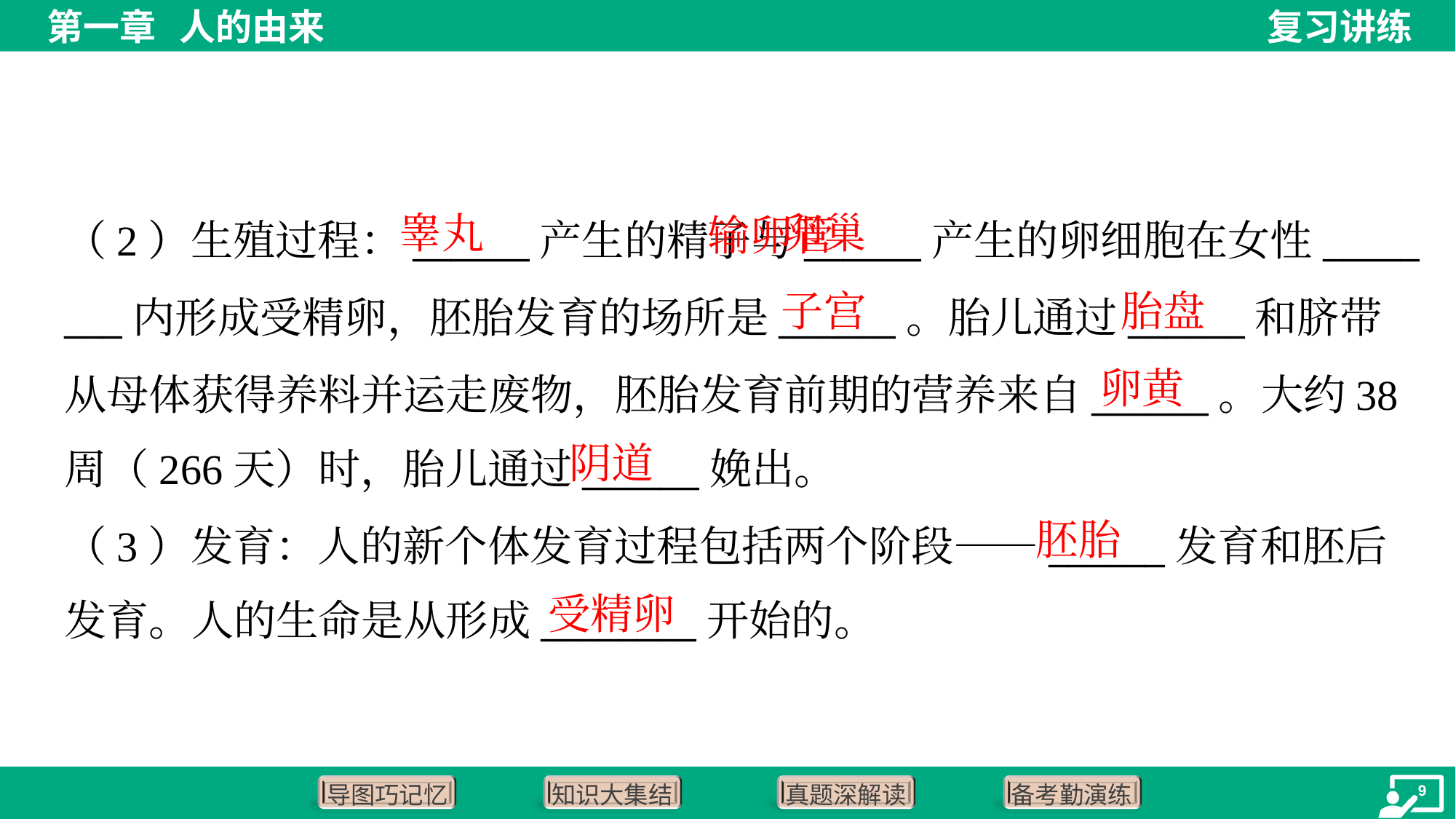

输卵管
睾丸
卵巢
（2）生殖过程：______产生的精子与______产生的卵细胞在女性_____
___内形成受精卵，胚胎发育的场所是______。胎儿通过______和脐带
从母体获得养料并运走废物，胚胎发育前期的营养来自______。大约38
周（266天）时，胎儿通过______娩出。
子宫
胎盘
卵黄
阴道
胚胎
（3）发育：人的新个体发育过程包括两个阶段——______发育和胚后
发育。人的生命是从形成________开始的。
受精卵